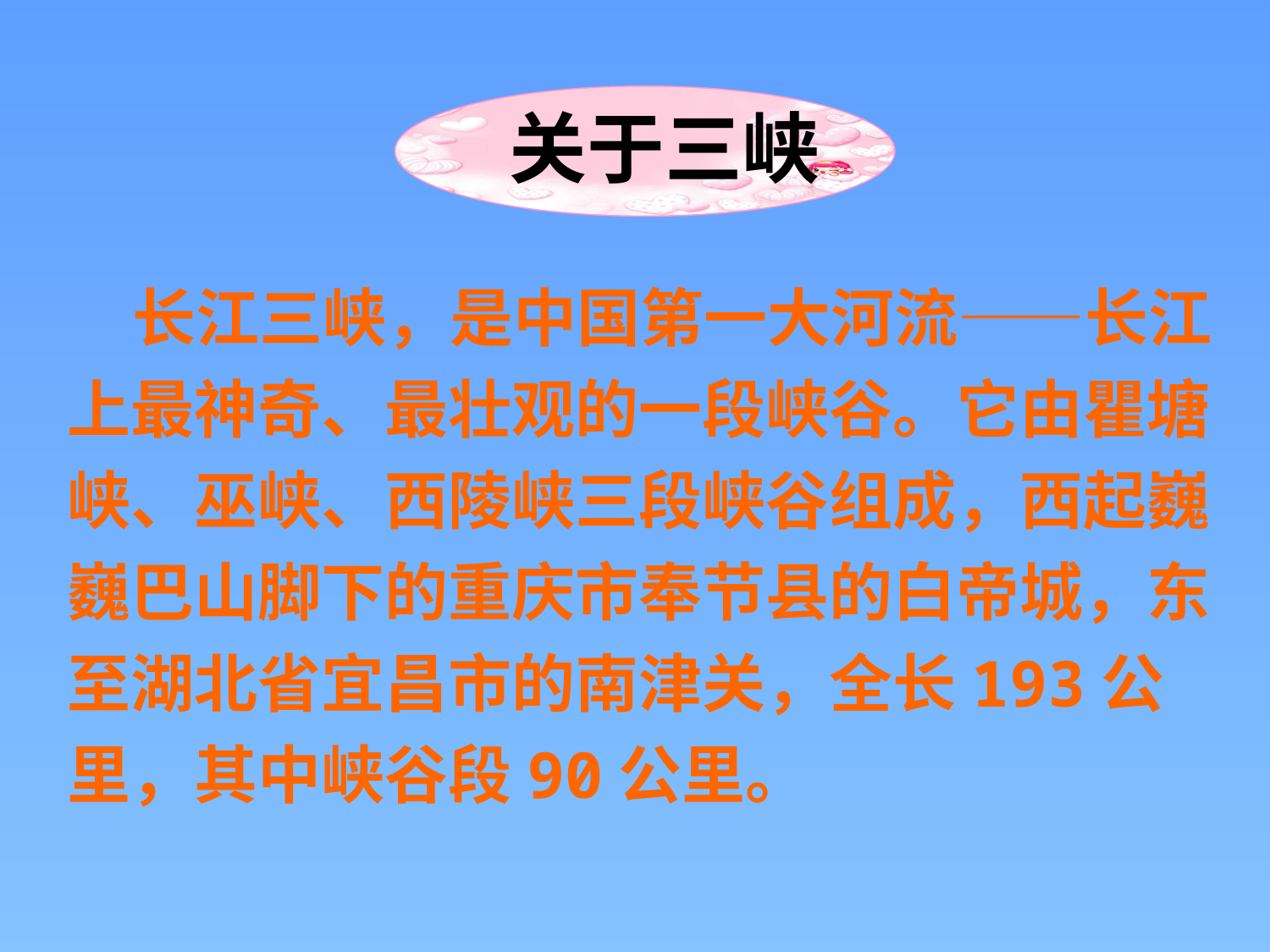

关于三峡
    长江三峡，是中国第一大河流——长江上最神奇、最壮观的一段峡谷。它由瞿塘峡、巫峡、西陵峡三段峡谷组成，西起巍巍巴山脚下的重庆市奉节县的白帝城，东至湖北省宜昌市的南津关，全长193公里，其中峡谷段90公里。